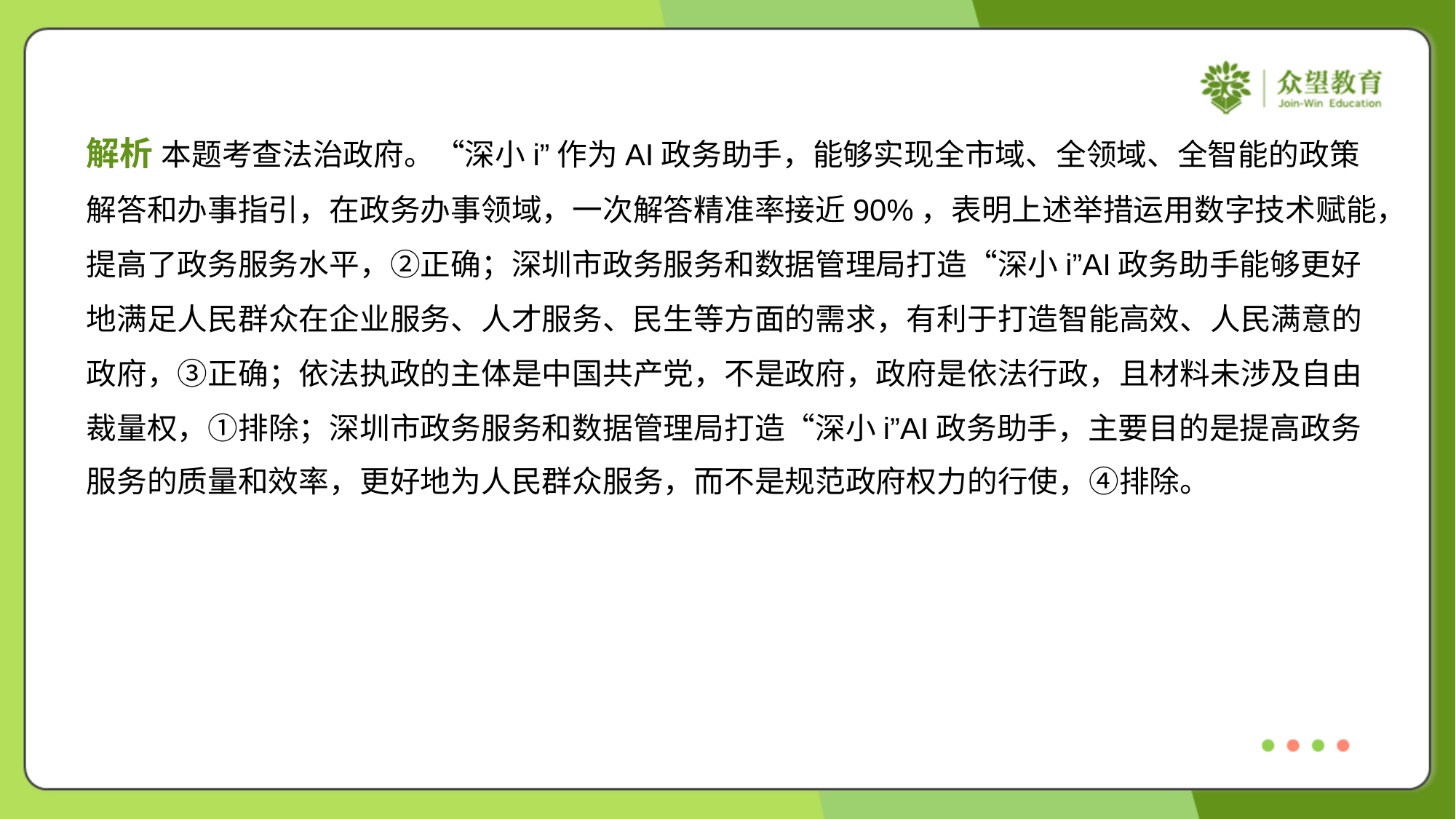

解析 本题考查法治政府。“深小i”作为AI政务助手，能够实现全市域、全领域、全智能的政策
解答和办事指引，在政务办事领域，一次解答精准率接近90%，表明上述举措运用数字技术赋能，
提高了政务服务水平，②正确；深圳市政务服务和数据管理局打造“深小i”AI政务助手能够更好
地满足人民群众在企业服务、人才服务、民生等方面的需求，有利于打造智能高效、人民满意的
政府，③正确；依法执政的主体是中国共产党，不是政府，政府是依法行政，且材料未涉及自由
裁量权，①排除；深圳市政务服务和数据管理局打造“深小i”AI政务助手，主要目的是提高政务
服务的质量和效率，更好地为人民群众服务，而不是规范政府权力的行使，④排除。